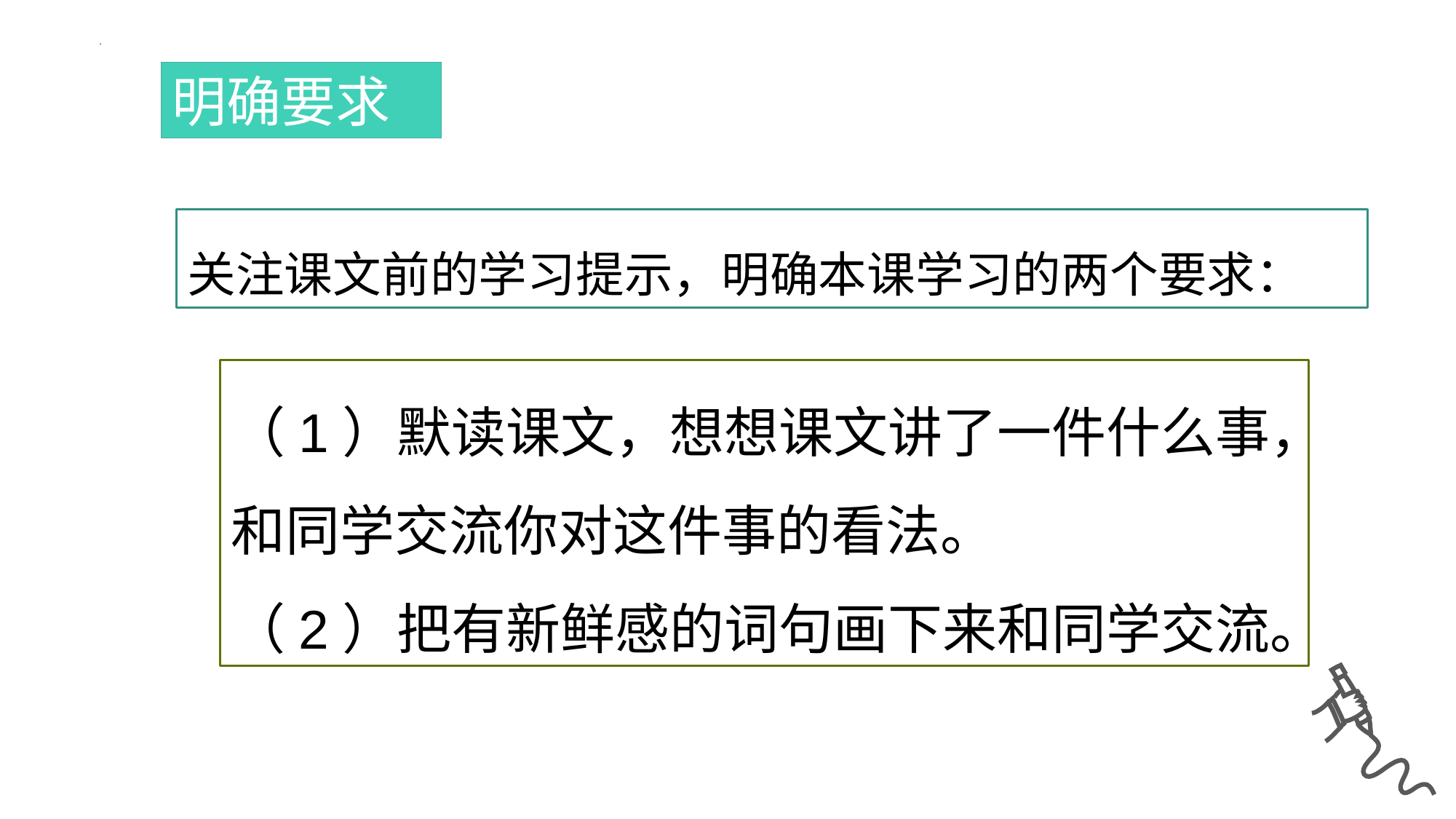

明确要求
关注课文前的学习提示，明确本课学习的两个要求：
（1）默读课文，想想课文讲了一件什么事，和同学交流你对这件事的看法。
（2）把有新鲜感的词句画下来和同学交流。